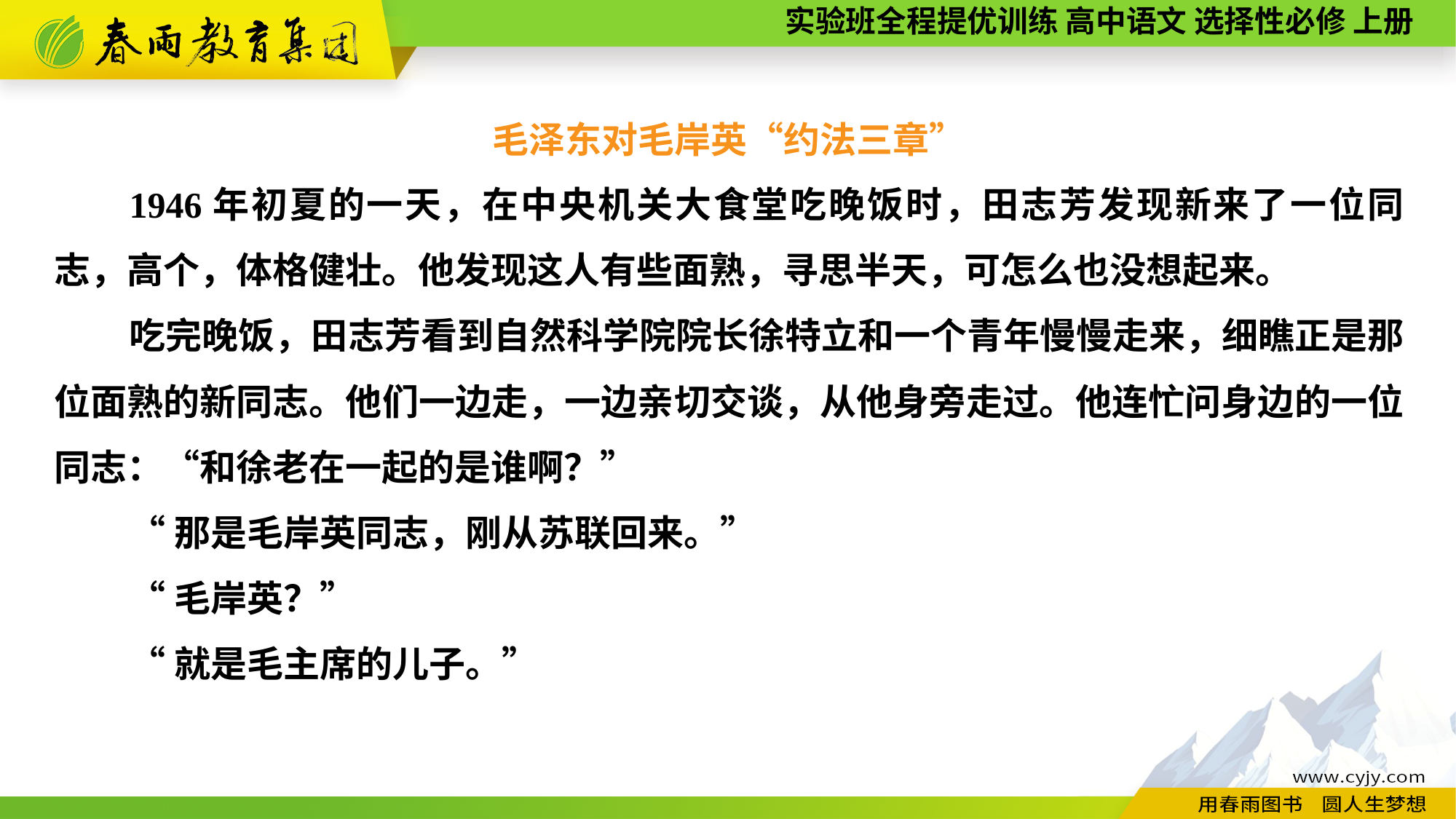

毛泽东对毛岸英“约法三章”
1946年初夏的一天，在中央机关大食堂吃晚饭时，田志芳发现新来了一位同志，高个，体格健壮。他发现这人有些面熟，寻思半天，可怎么也没想起来。
吃完晚饭，田志芳看到自然科学院院长徐特立和一个青年慢慢走来，细瞧正是那位面熟的新同志。他们一边走，一边亲切交谈，从他身旁走过。他连忙问身边的一位同志：“和徐老在一起的是谁啊？”
“那是毛岸英同志，刚从苏联回来。”
“毛岸英？”
“就是毛主席的儿子。”